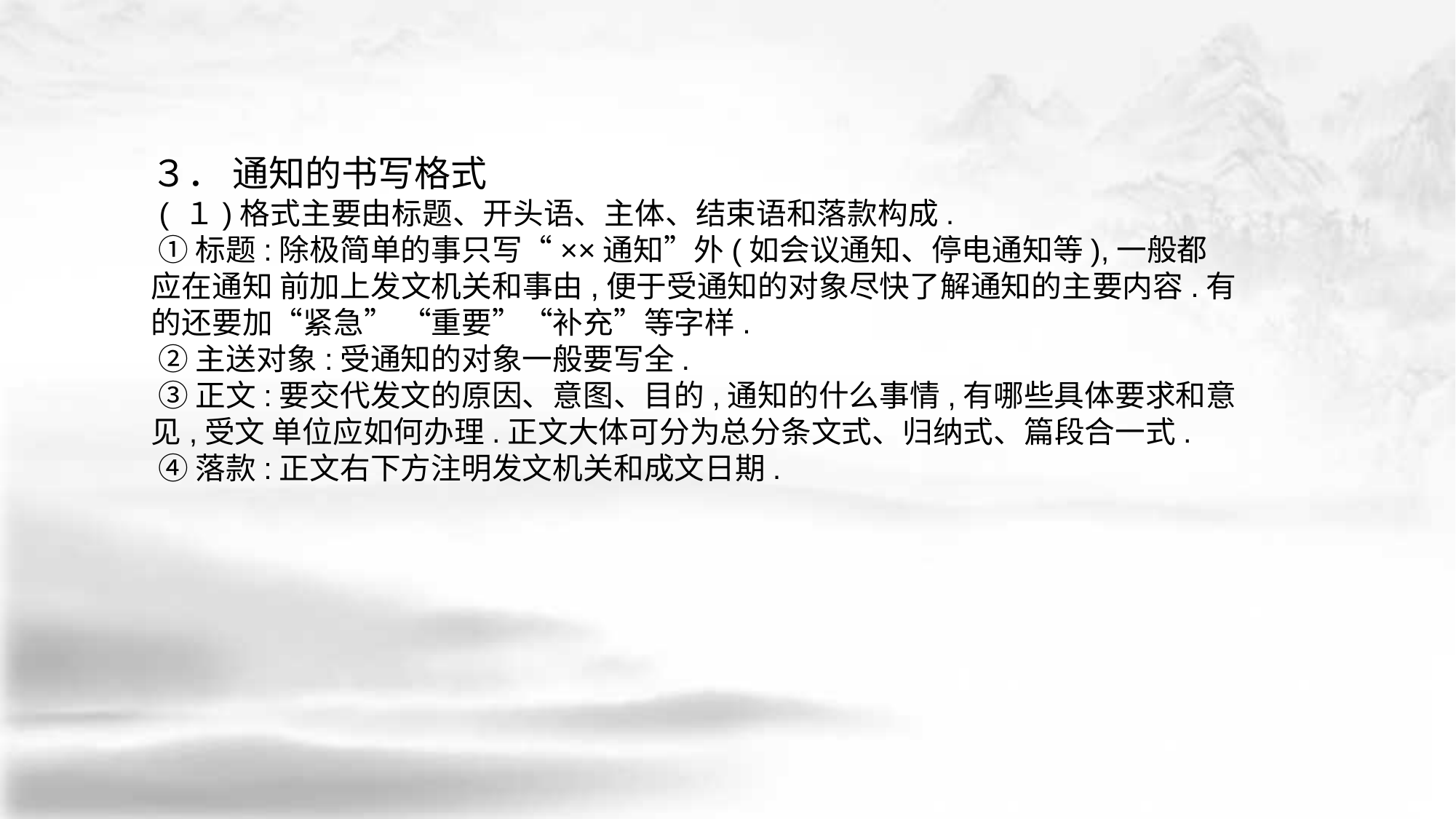

３． 通知的书写格式
 ( １)格式主要由标题、开头语、主体、结束语和落款构成.
 ①标题:除极简单的事只写“××通知”外(如会议通知、停电通知等),一般都应在通知 前加上发文机关和事由,便于受通知的对象尽快了解通知的主要内容.有的还要加“紧急” “重要”“补充”等字样.
 ②主送对象:受通知的对象一般要写全.
 ③正文:要交代发文的原因、意图、目的,通知的什么事情,有哪些具体要求和意见,受文 单位应如何办理.正文大体可分为总分条文式、归纳式、篇段合一式.
 ④落款:正文右下方注明发文机关和成文日期.